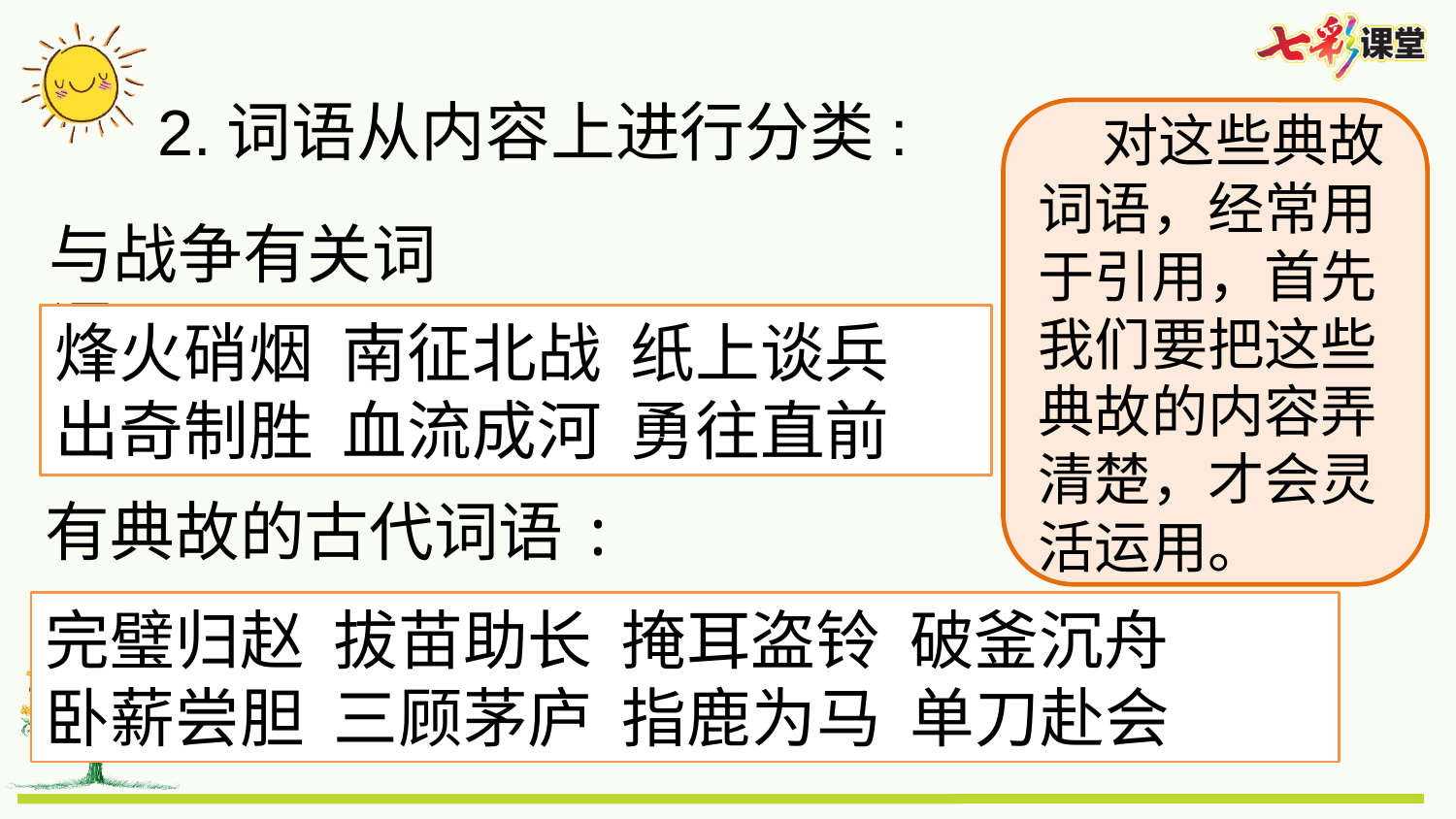

2.词语从内容上进行分类:
    对这些典故词语，经常用于引用，首先我们要把这些典故的内容弄清楚，才会灵活运用。
与战争有关词语:
烽火硝烟  南征北战  纸上谈兵
出奇制胜  血流成河  勇往直前
有典故的古代词语:
完璧归赵  拔苗助长  掩耳盗铃  破釜沉舟
卧薪尝胆  三顾茅庐  指鹿为马  单刀赴会